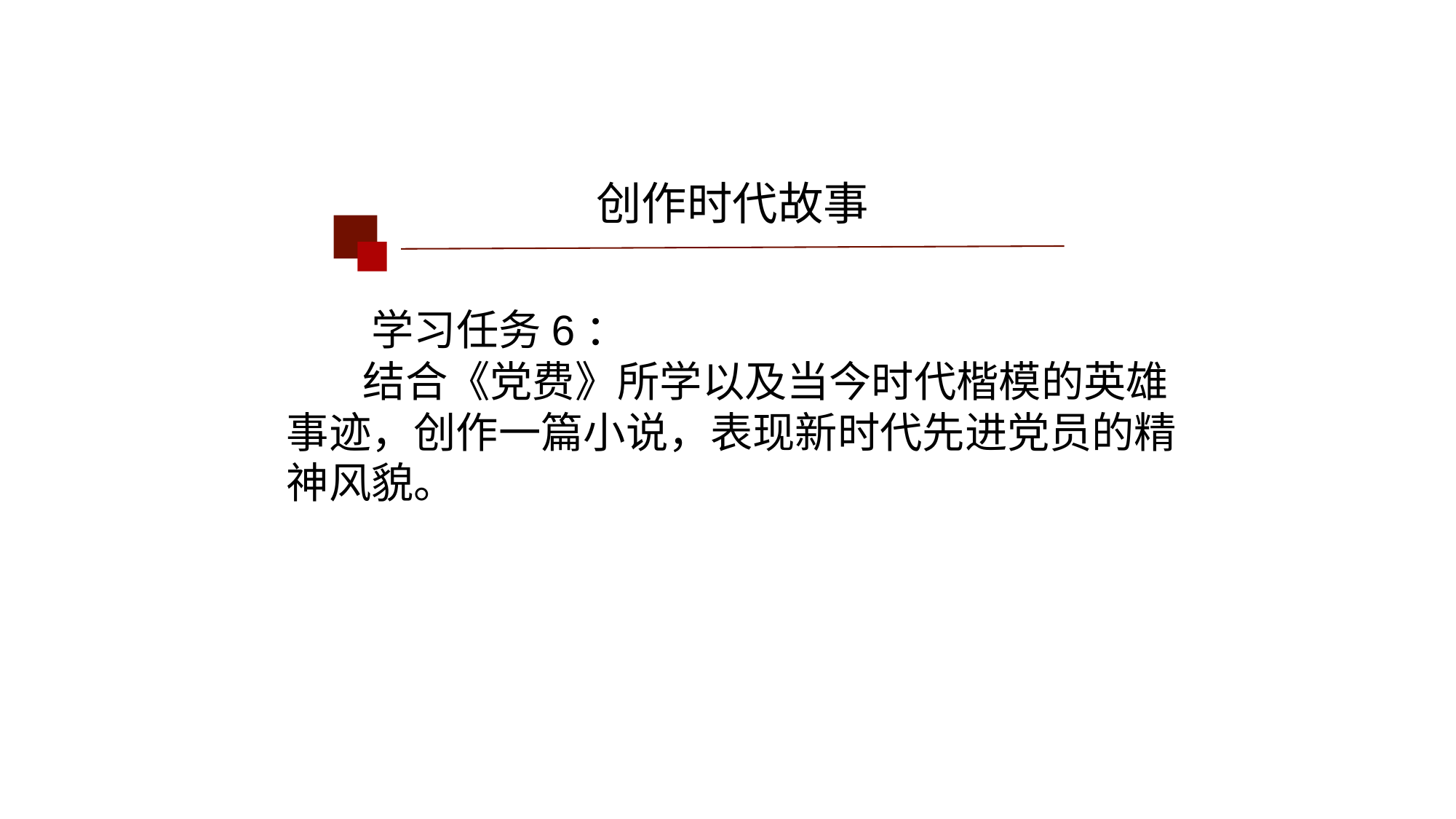

创作时代故事

         学习任务6：
       结合《党费》所学以及当今时代楷模的英雄事迹，创作一篇小说，表现新时代先进党员的精神风貌。